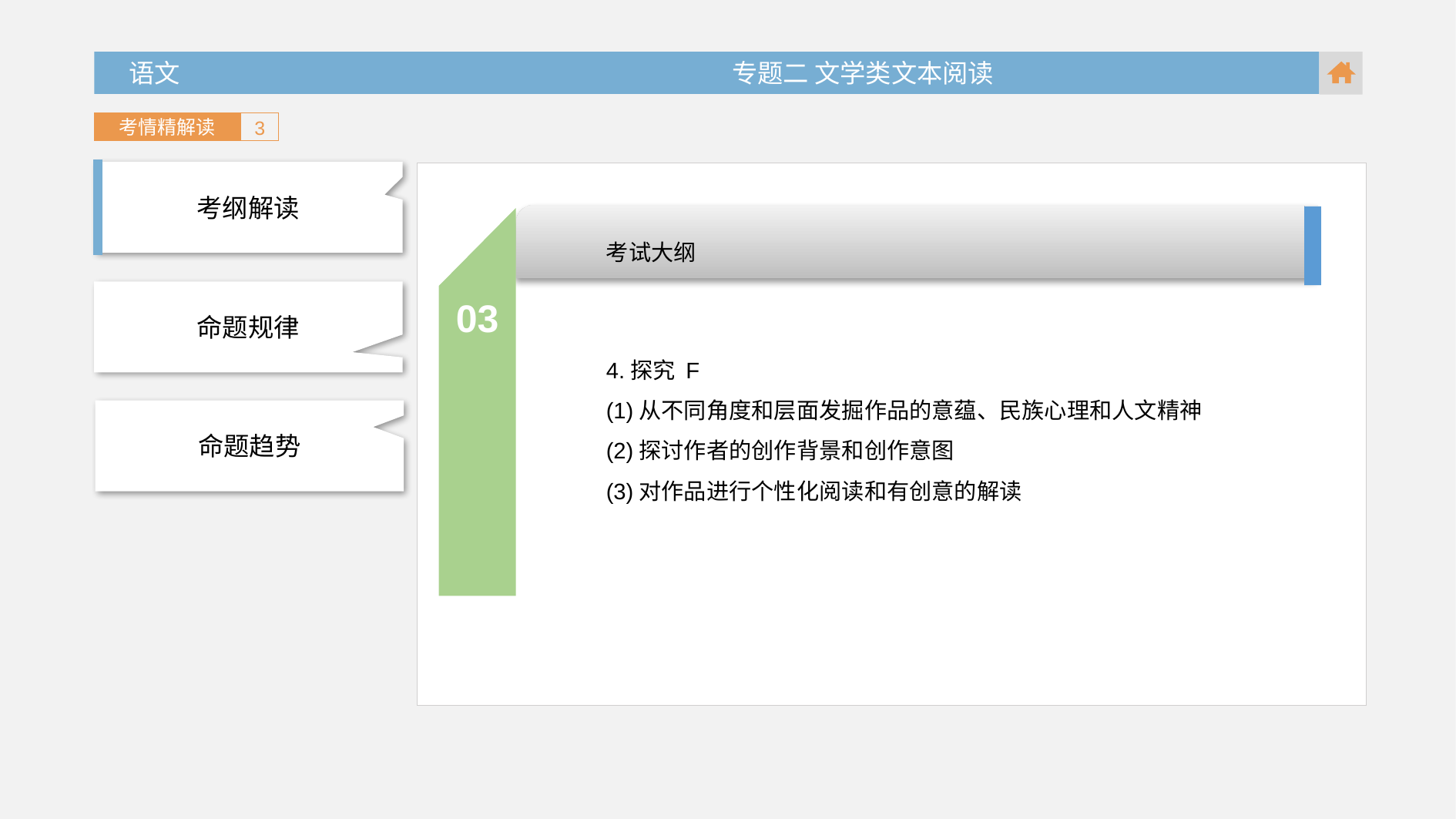

语文                                                                                                专题二 文学类文本阅读

考情精解读
3

考纲解读

考试大纲

03
命题规律
4.探究 F
(1)从不同角度和层面发掘作品的意蕴、民族心理和人文精神
(2)探讨作者的创作背景和创作意图
(3)对作品进行个性化阅读和有创意的解读
命题趋势